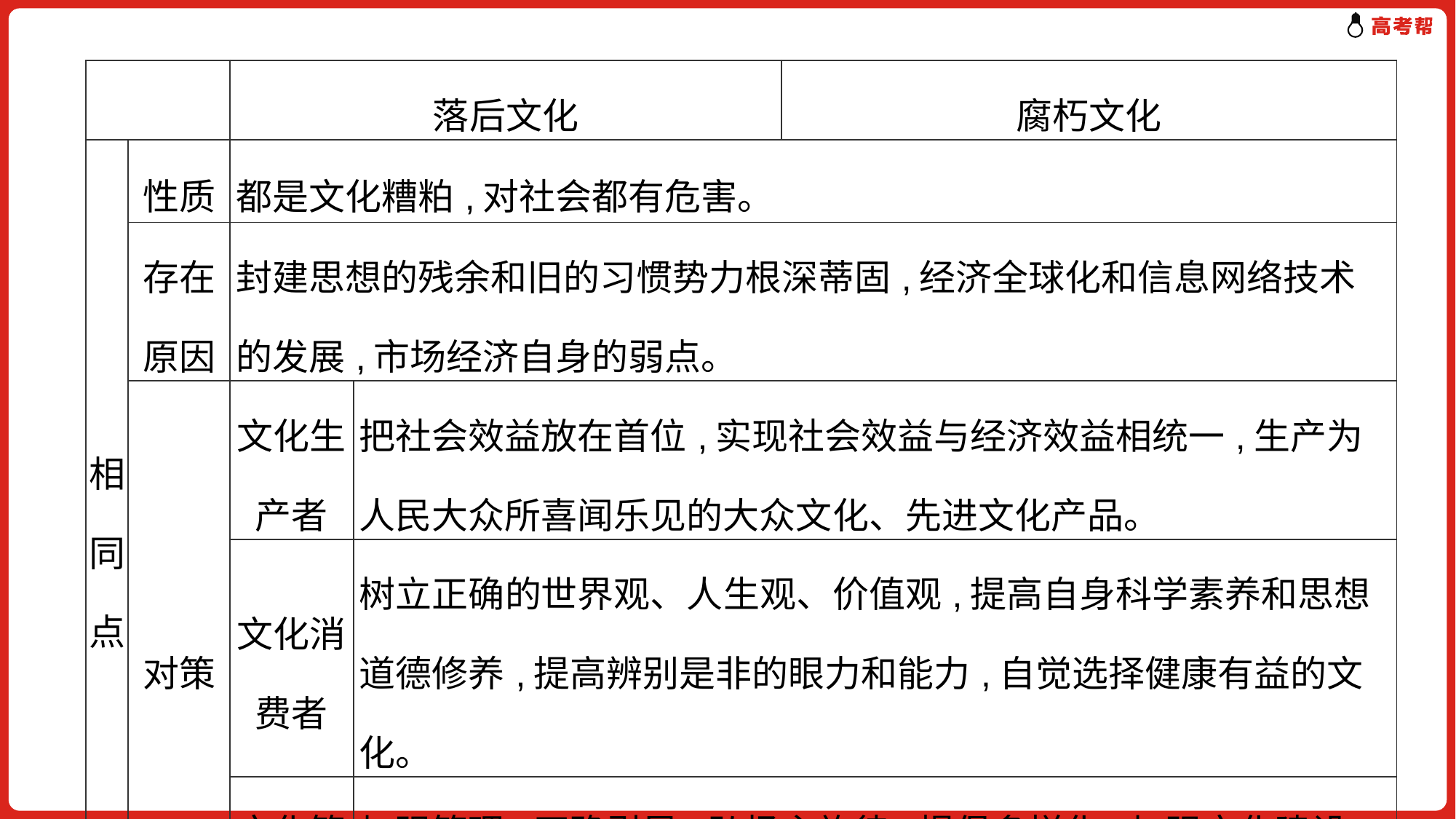

|  |  | 落后文化 |  | 腐朽文化 |
| --- | --- | --- | --- | --- |
| 相同点 | 性质 | 都是文化糟粕,对社会都有危害。 |  |  |
|  | 存在原因 | 封建思想的残余和旧的习惯势力根深蒂固,经济全球化和信息网络技术的发展,市场经济自身的弱点。 |  |  |
|  | 对策 | 文化生产者 | 把社会效益放在首位,实现社会效益与经济效益相统一,生产为人民大众所喜闻乐见的大众文化、先进文化产品。 |  |
|  |  | 文化消费者 | 树立正确的世界观、人生观、价值观,提高自身科学素养和思想道德修养,提高辨别是非的眼力和能力,自觉选择健康有益的文化。 |  |
|  |  | 文化管理部门 | 加强管理,正确引导;弘扬主旋律,提倡多样化;加强文化建设,发展先进文化;发挥中国特色社会主义文化的导向和示范作用。 |  |